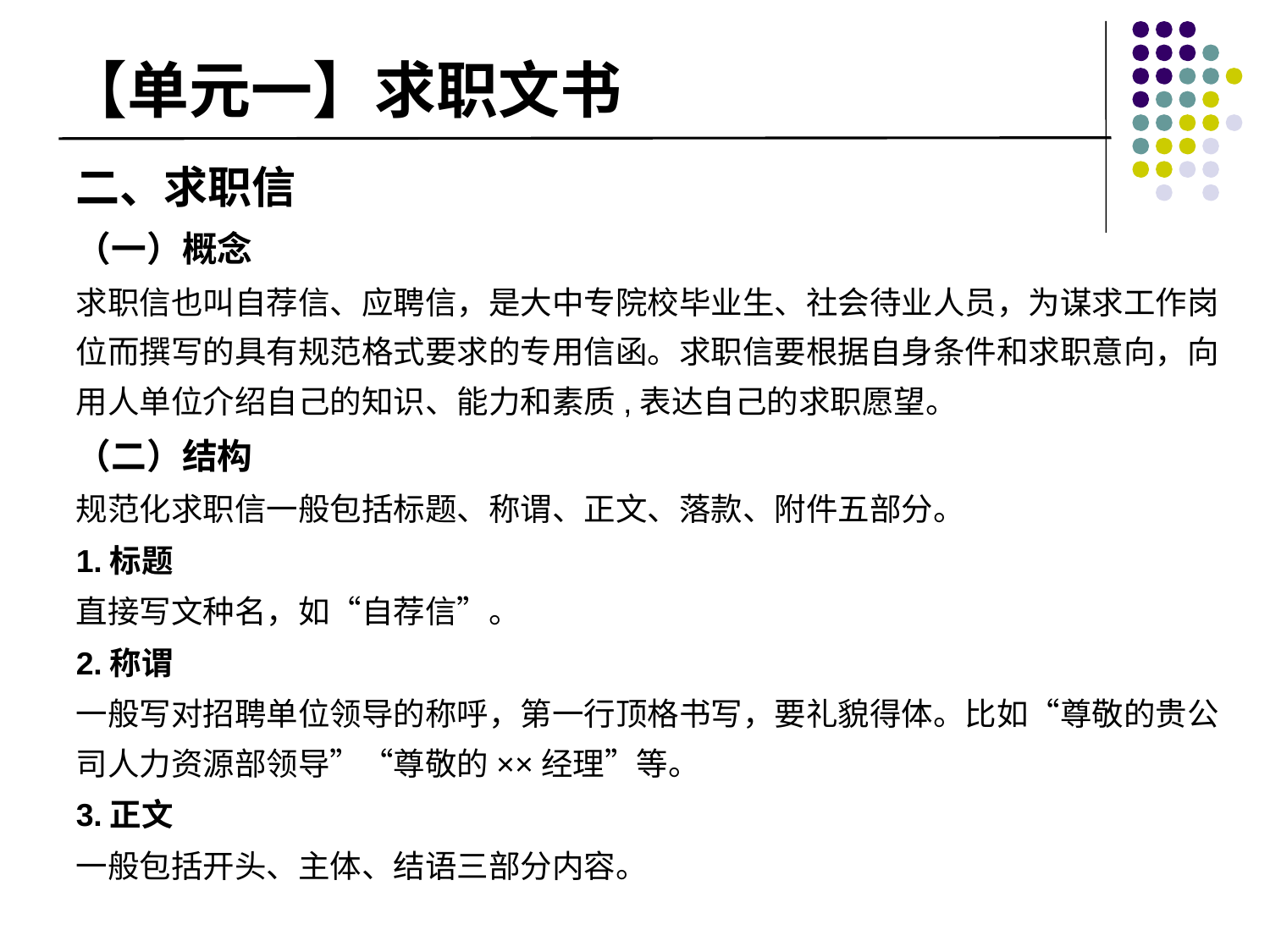

# 【单元一】求职文书
二、求职信
（一）概念
求职信也叫自荐信、应聘信，是大中专院校毕业生、社会待业人员，为谋求工作岗位而撰写的具有规范格式要求的专用信函。求职信要根据自身条件和求职意向，向用人单位介绍自己的知识、能力和素质,表达自己的求职愿望。
（二）结构
规范化求职信一般包括标题、称谓、正文、落款、附件五部分。
1.标题
直接写文种名，如“自荐信”。
2.称谓
一般写对招聘单位领导的称呼，第一行顶格书写，要礼貌得体。比如“尊敬的贵公司人力资源部领导”“尊敬的××经理”等。
3.正文
一般包括开头、主体、结语三部分内容。